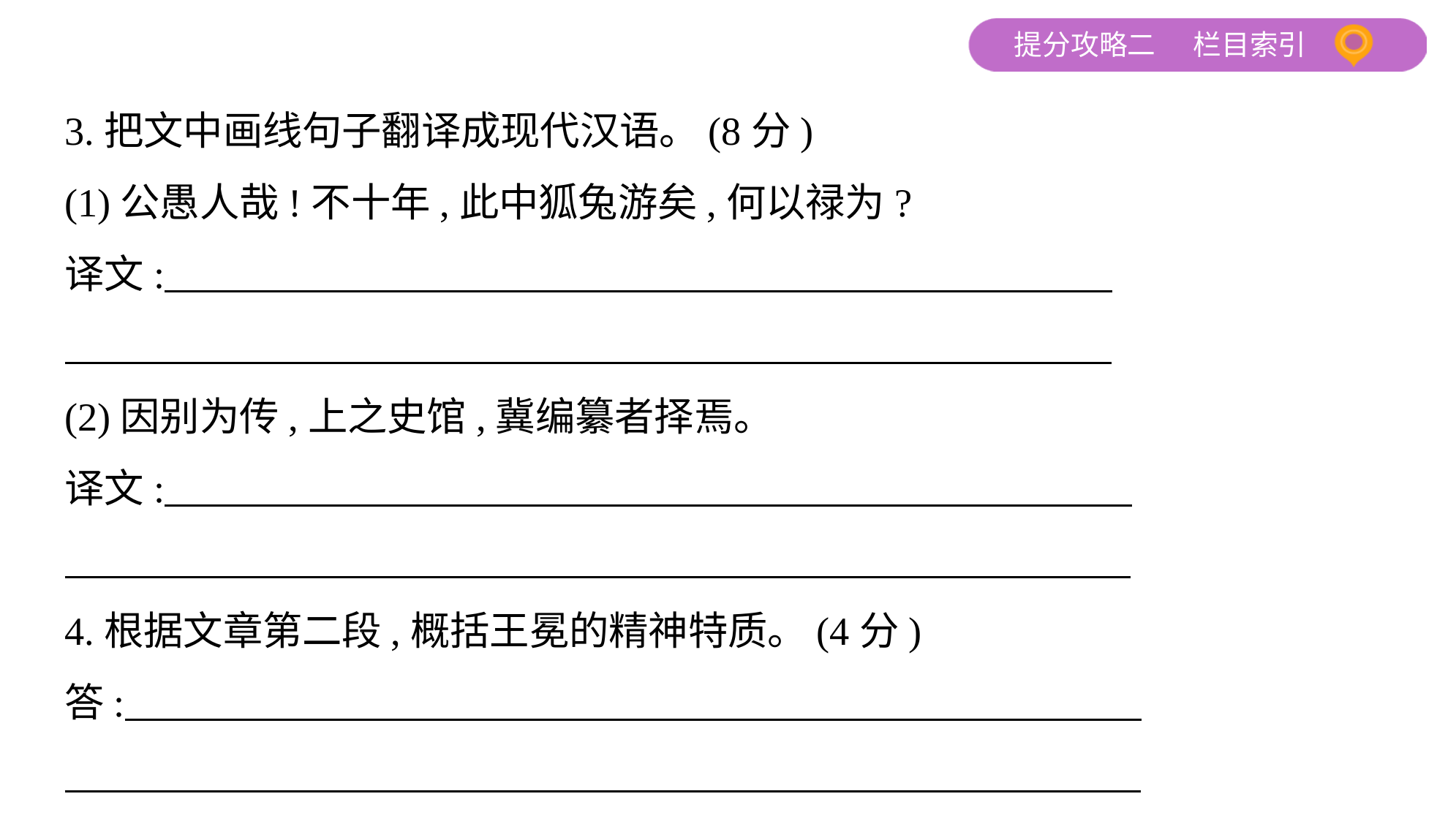

3.把文中画线句子翻译成现代汉语。(8分)
(1)公愚人哉!不十年,此中狐兔游矣,何以禄为?
译文:

(2)因别为传,上之史馆,冀编纂者择焉。
译文:

4.根据文章第二段,概括王冕的精神特质。(4分)
答: